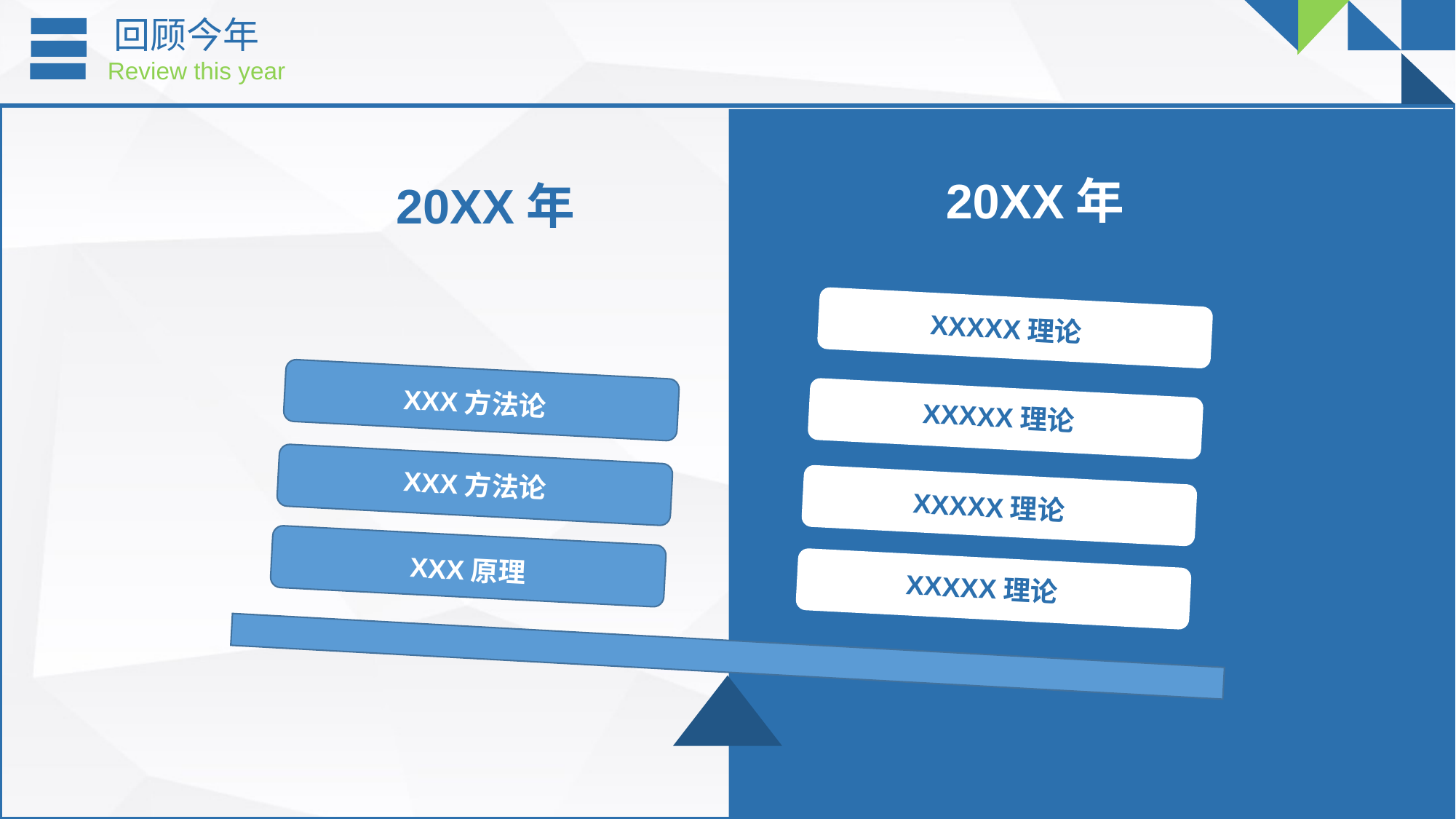

回顾今年

Review this year

20XX年
20XX年

XXXXX理论

XXX方法论

XXXXX理论

XXX方法论

XXXXX理论

XXX原理

XXXXX理论